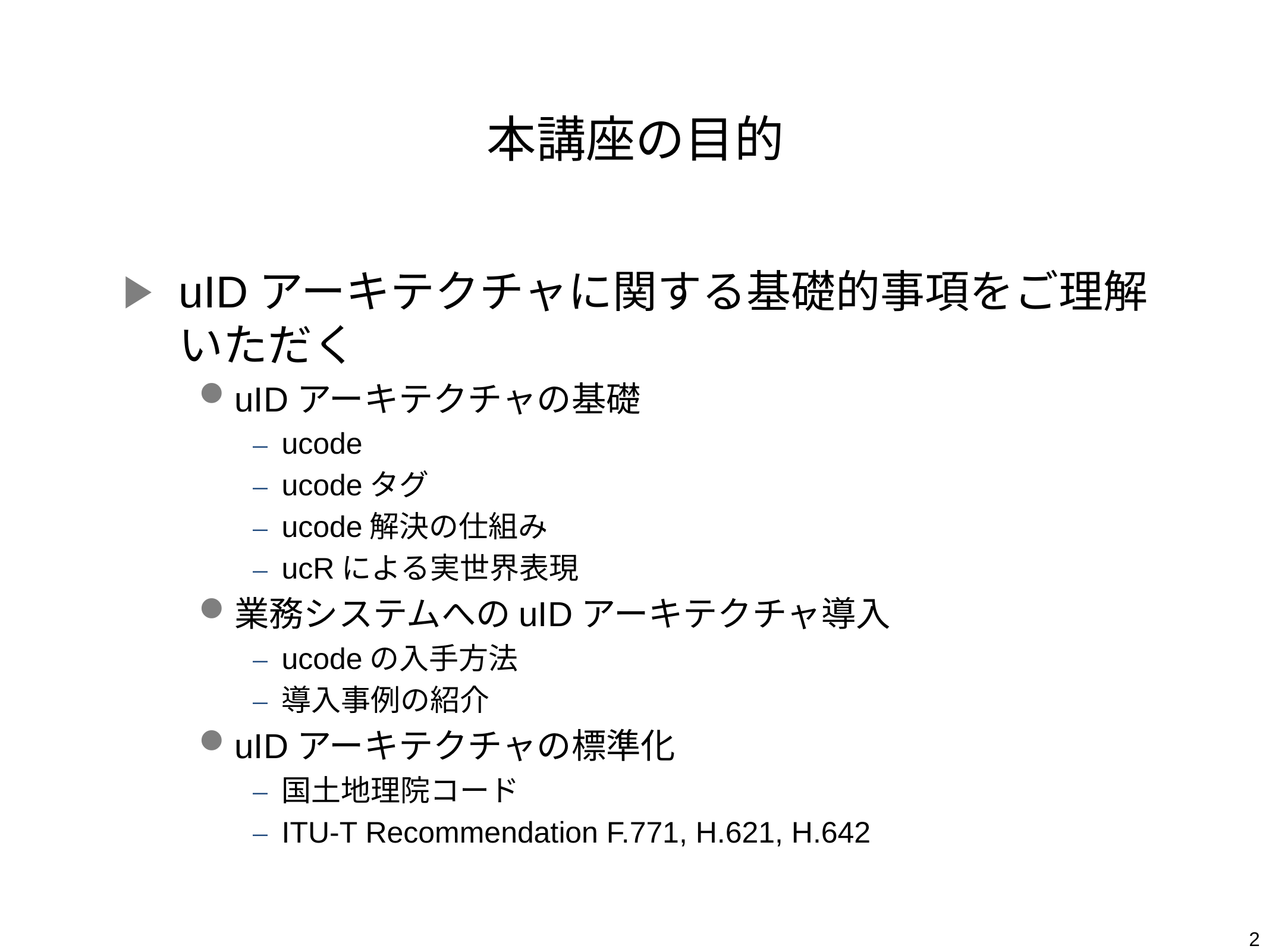

# 本講座の目的
uIDアーキテクチャに関する基礎的事項をご理解
いただく
uIDアーキテクチャの基礎
ucode
ucodeタグ
ucode解決の仕組み
ucRによる実世界表現
業務システムへのuIDアーキテクチャ導入
ucodeの入手方法
導入事例の紹介
uIDアーキテクチャの標準化
国土地理院コード
ITU-T Recommendation F.771, H.621, H.642
2